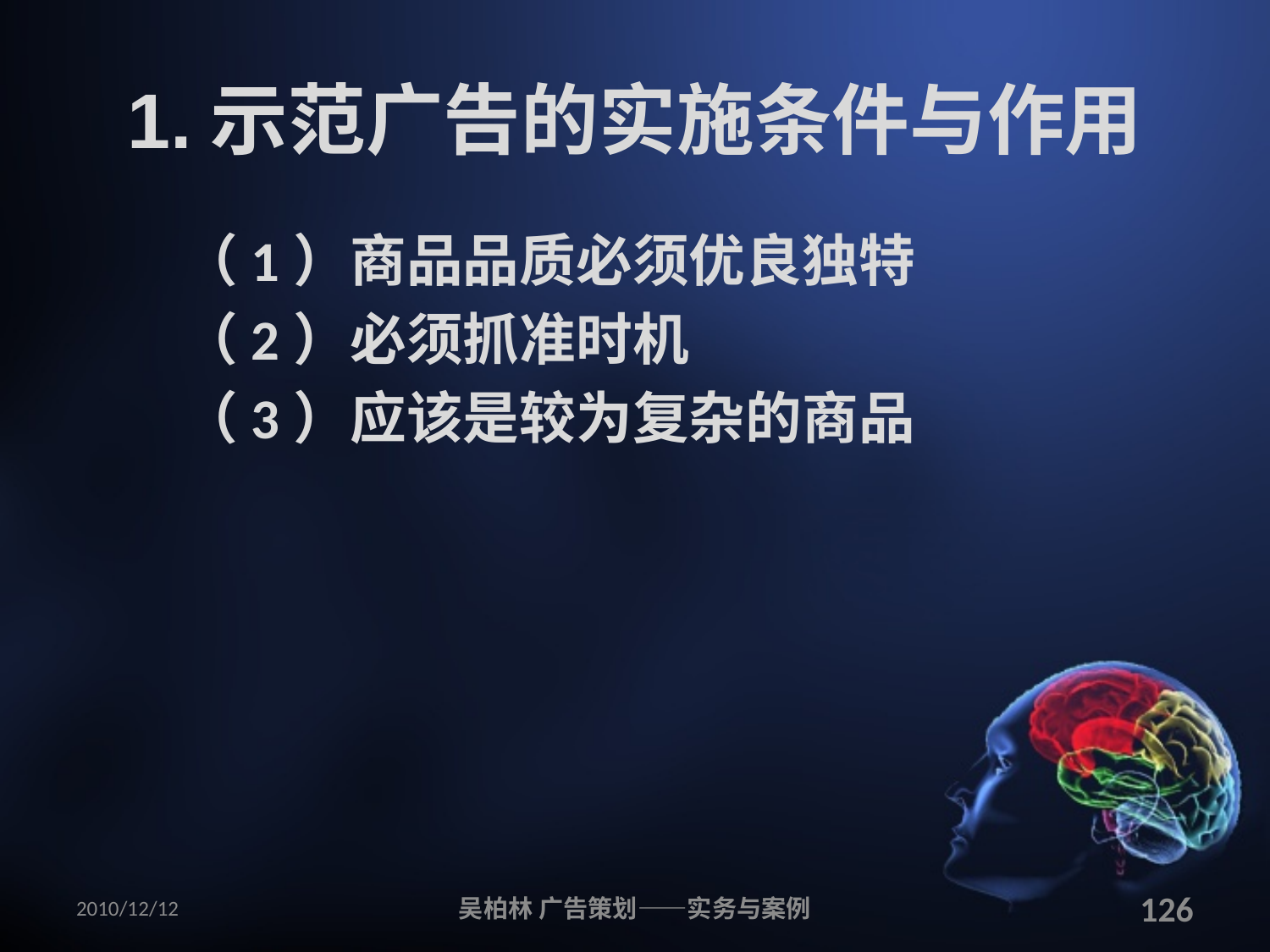

# 1.示范广告的实施条件与作用
（1）商品品质必须优良独特
（2）必须抓准时机
（3）应该是较为复杂的商品
2010/12/12
吴柏林 广告策划——实务与案例
126